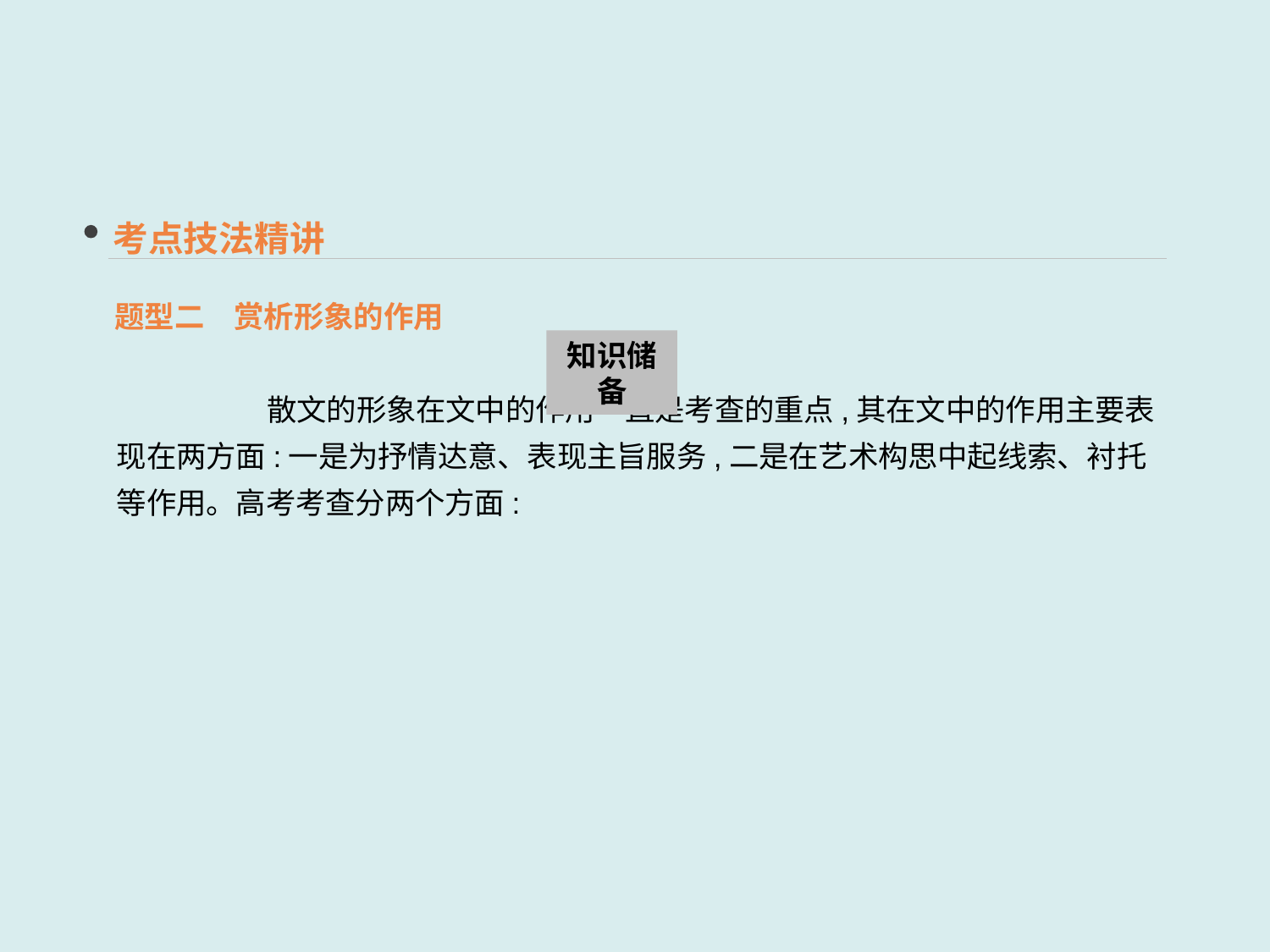

考点技法精讲

题型二　赏析形象的作用
知识储备
散文的形象在文中的作用一直是考查的重点,其在文中的作用主要表现在两方面:一是为抒情达意、表现主旨服务,二是在艺术构思中起线索、衬托等作用。高考考查分两个方面: